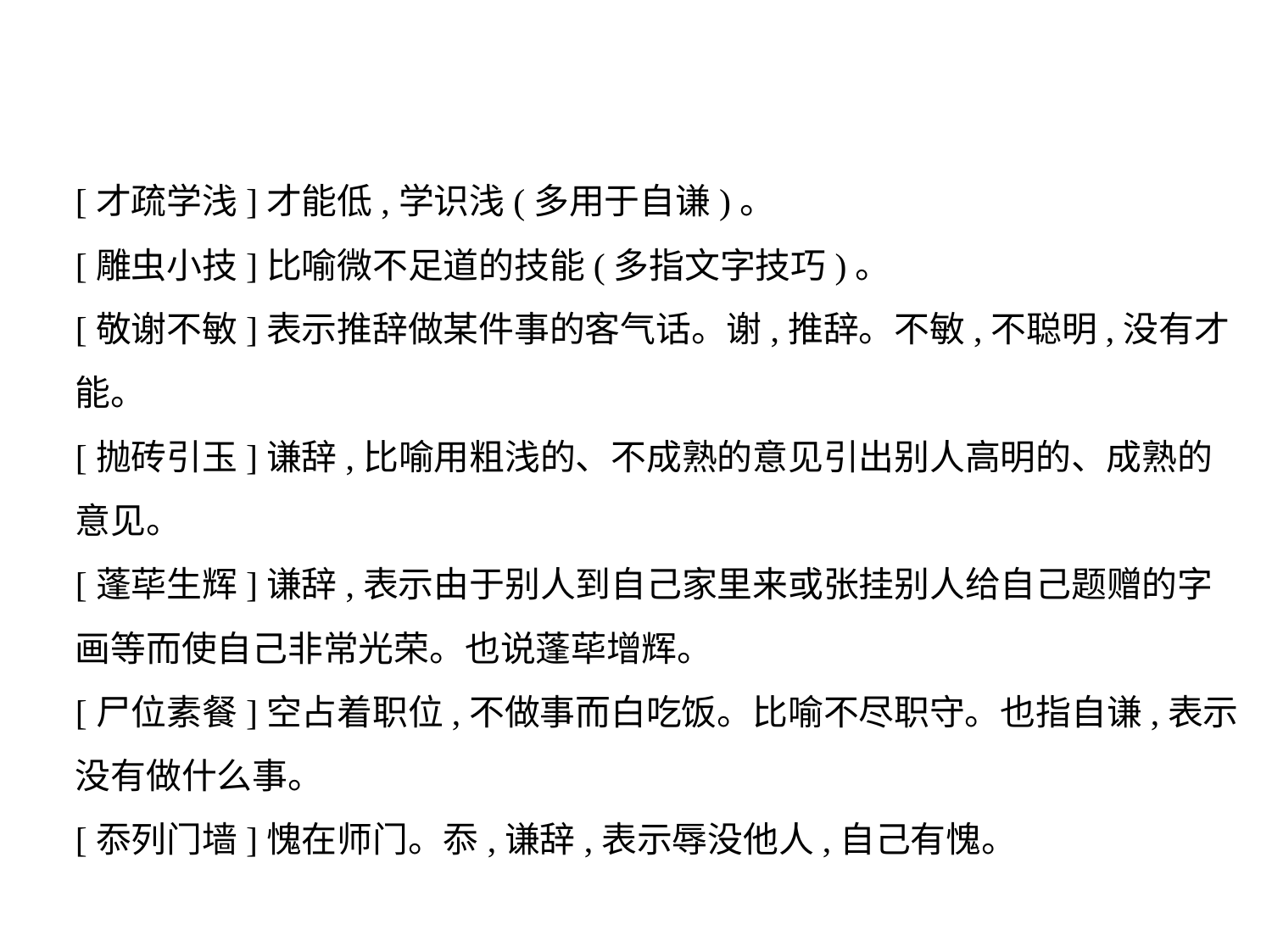

[才疏学浅]才能低,学识浅(多用于自谦)。
[雕虫小技]比喻微不足道的技能(多指文字技巧)。
[敬谢不敏]表示推辞做某件事的客气话。谢,推辞。不敏,不聪明,没有才
能。
[抛砖引玉]谦辞,比喻用粗浅的、不成熟的意见引出别人高明的、成熟的
意见。
[蓬荜生辉]谦辞,表示由于别人到自己家里来或张挂别人给自己题赠的字
画等而使自己非常光荣。也说蓬荜增辉。
[尸位素餐]空占着职位,不做事而白吃饭。比喻不尽职守。也指自谦,表示
没有做什么事。
[忝列门墙]愧在师门。忝,谦辞,表示辱没他人,自己有愧。